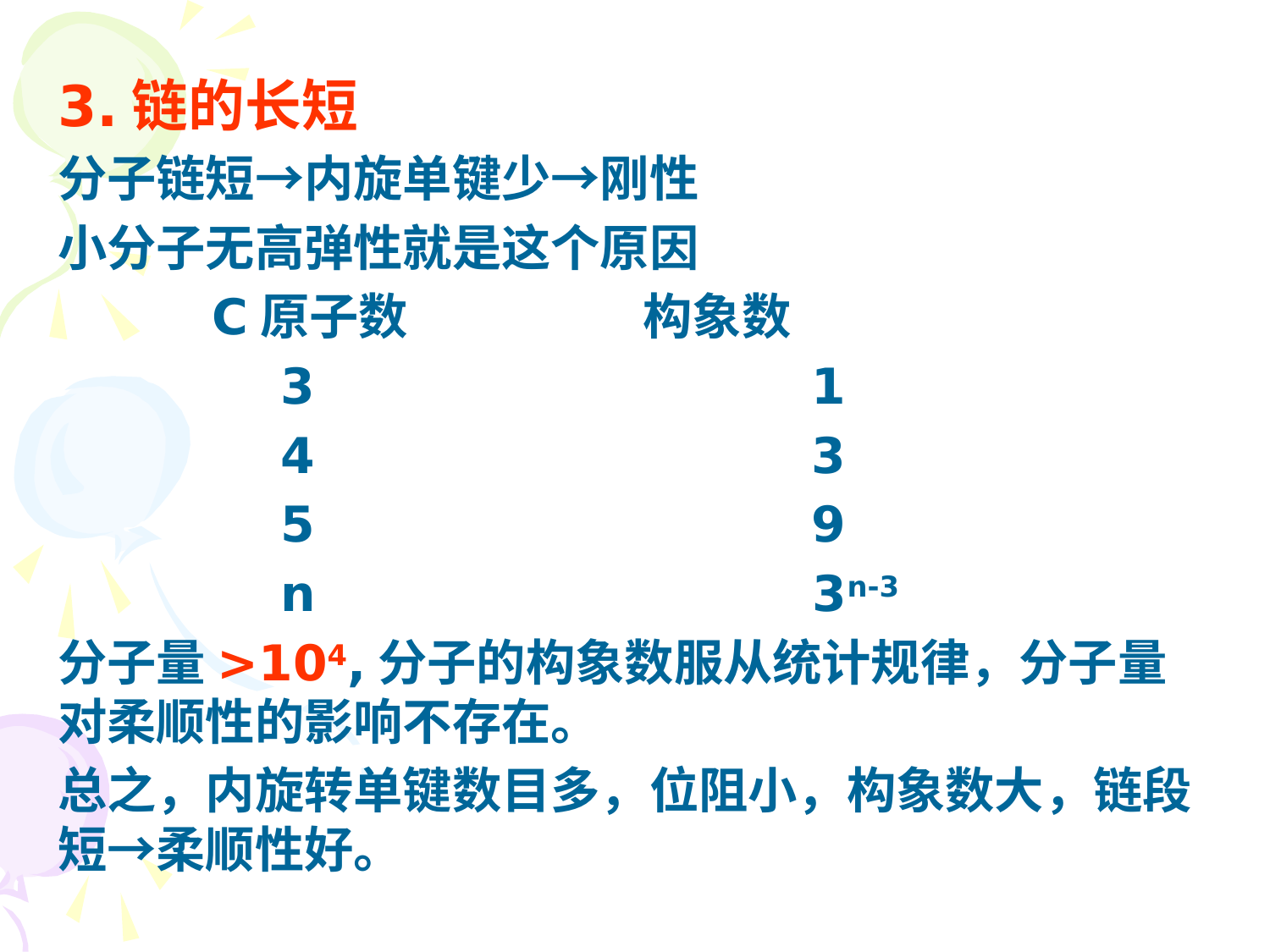

3.链的长短
分子链短→内旋单键少→刚性
小分子无高弹性就是这个原因
         C原子数                     构象数
             3                             1
             4                             3
             5                             9
             n                             3n-3
分子量>104,分子的构象数服从统计规律，分子量对柔顺性的影响不存在。
总之，内旋转单键数目多，位阻小，构象数大，链段短→柔顺性好。